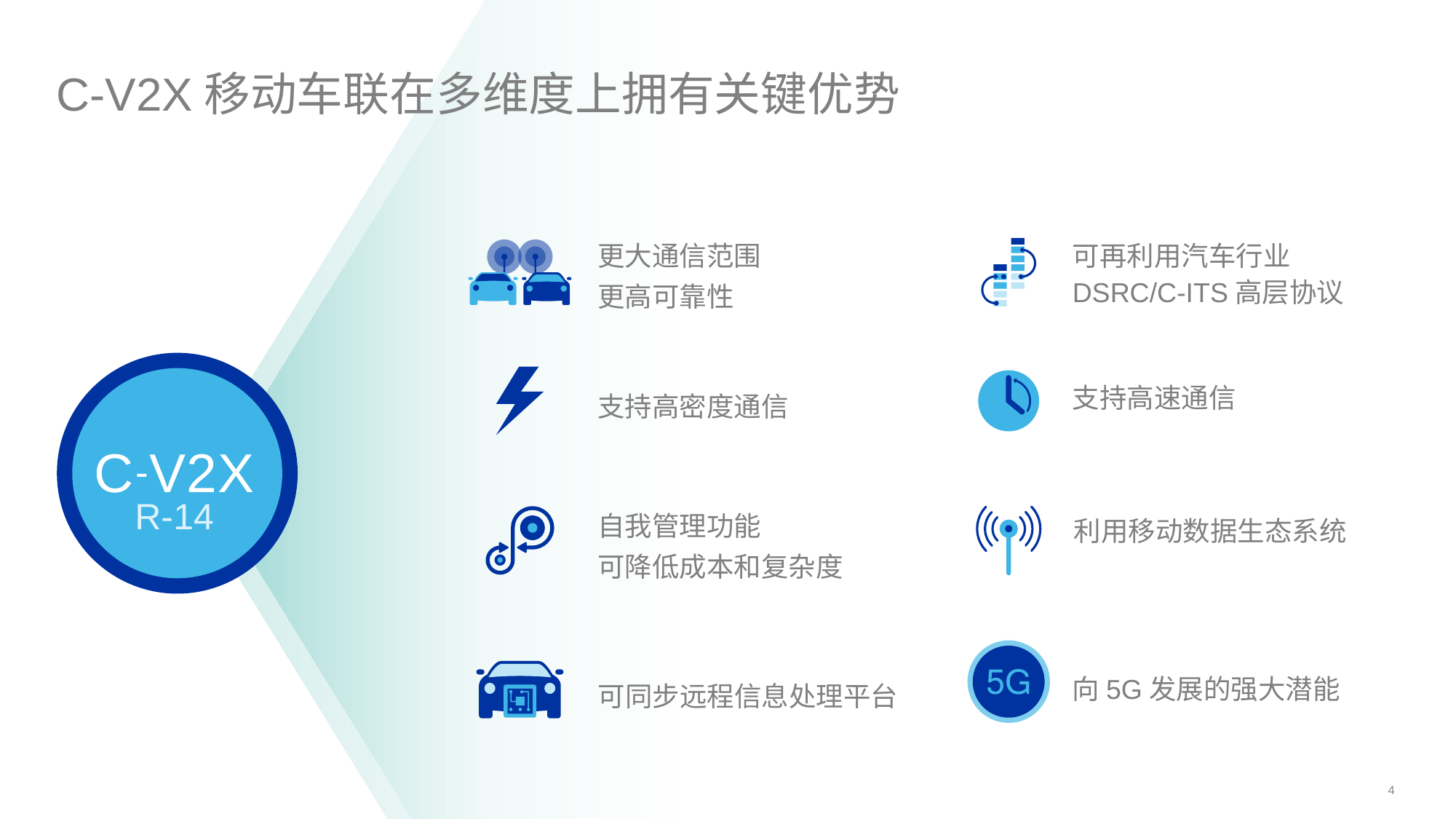

# C-V2X移动车联在多维度上拥有关键优势
更大通信范围
更高可靠性
可再利用汽车行业DSRC/C-ITS高层协议

支持高速通信
支持高密度通信
C-V2X
R-14
自我管理功能
可降低成本和复杂度

利用移动数据生态系统

向5G发展的强大潜能
可同步远程信息处理平台
4